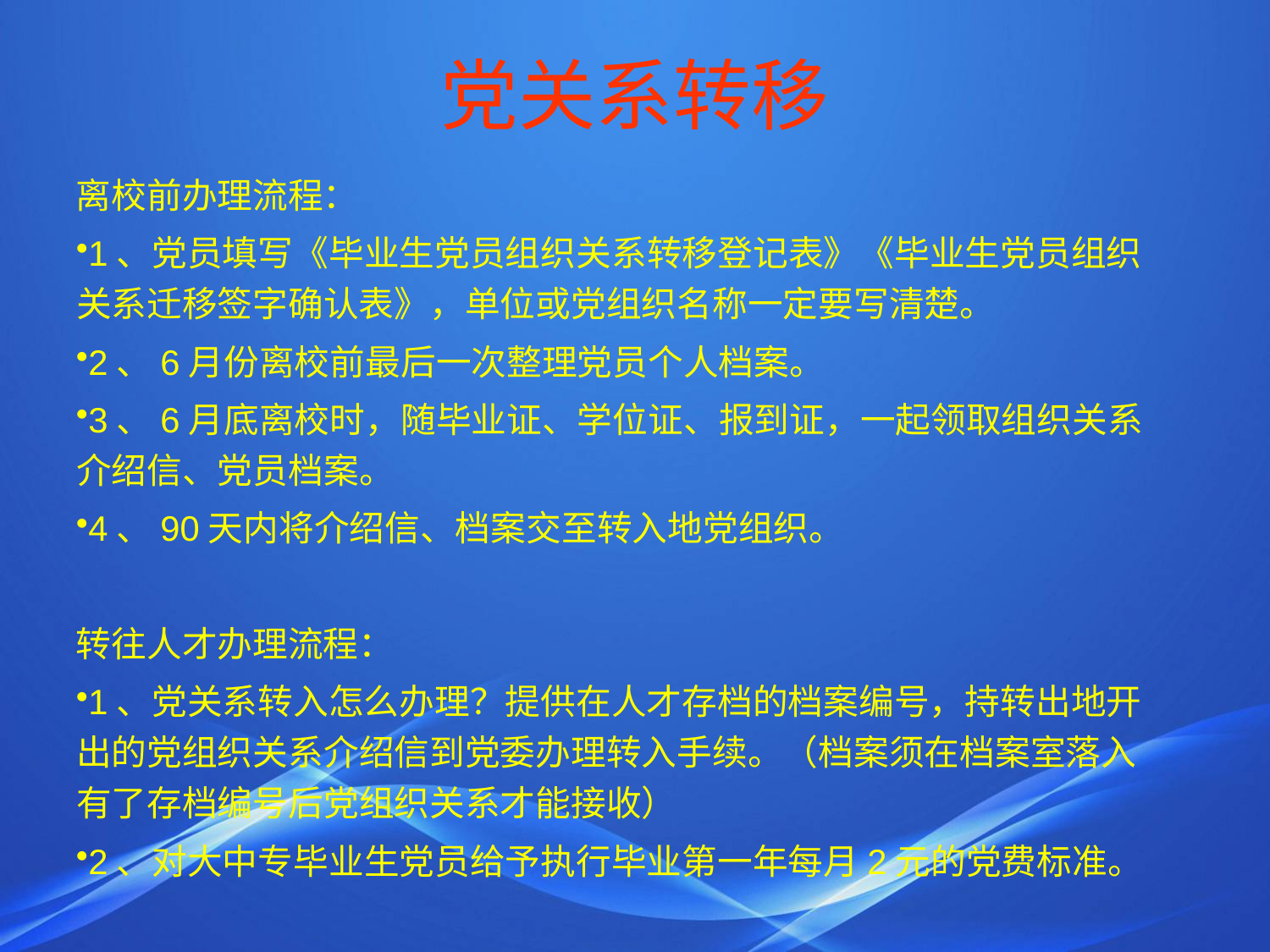

# 党关系转移
离校前办理流程：
1、党员填写《毕业生党员组织关系转移登记表》《毕业生党员组织关系迁移签字确认表》，单位或党组织名称一定要写清楚。
2、6月份离校前最后一次整理党员个人档案。
3、6月底离校时，随毕业证、学位证、报到证，一起领取组织关系介绍信、党员档案。
4、90天内将介绍信、档案交至转入地党组织。

转往人才办理流程：
1、党关系转入怎么办理？提供在人才存档的档案编号，持转出地开出的党组织关系介绍信到党委办理转入手续。（档案须在档案室落入有了存档编号后党组织关系才能接收）
2、对大中专毕业生党员给予执行毕业第一年每月2元的党费标准。